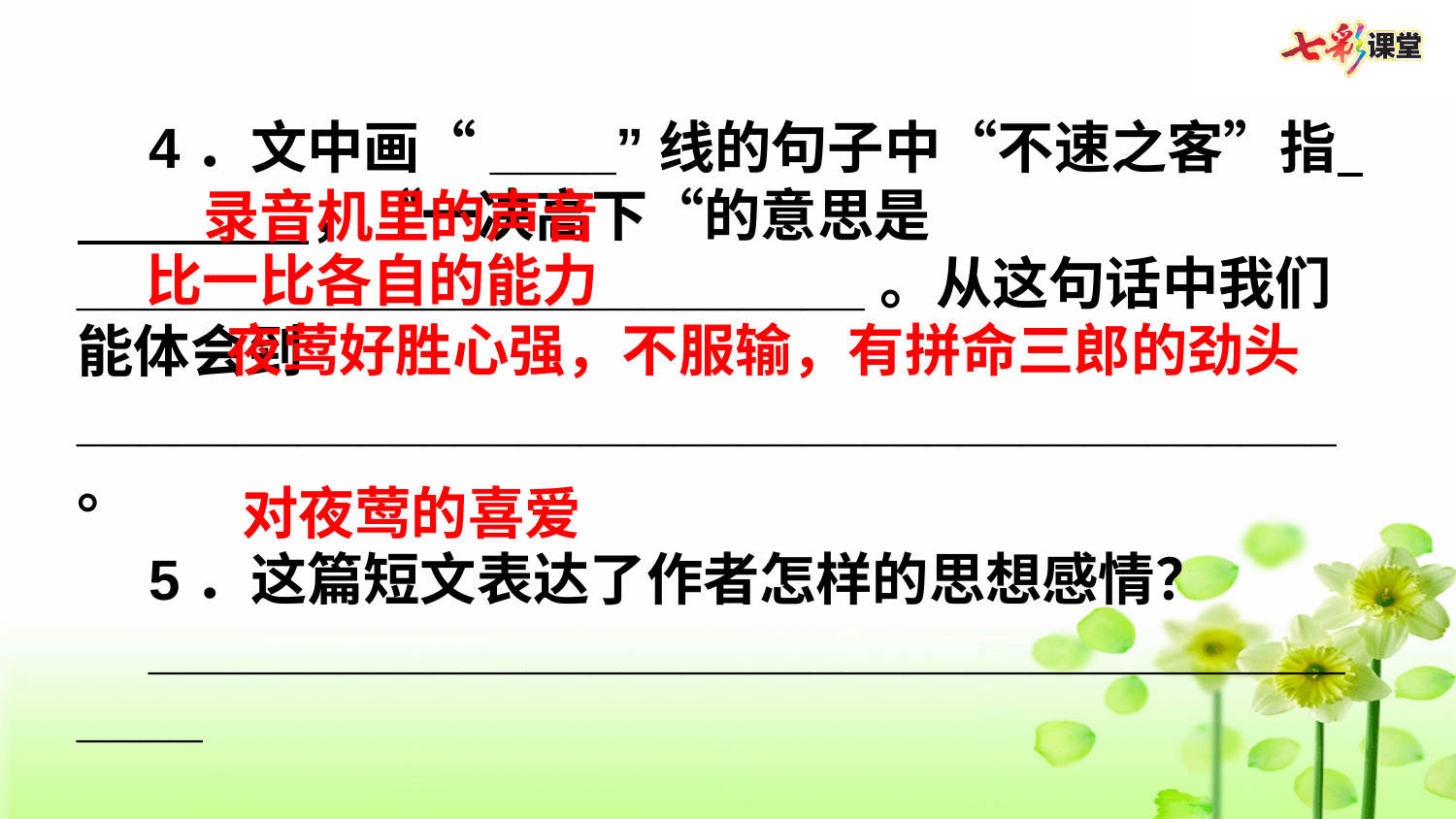

4．文中画“____”线的句子中“不速之客”指                     ，“一决高下“的意思是_________________________。从这句话中我们能体会到________________________________________。
5．这篇短文表达了作者怎样的思想感情？
__________________________________________
录音机里的声音
比一比各自的能力
夜莺好胜心强，不服输，有拼命三郎的劲头
对夜莺的喜爱